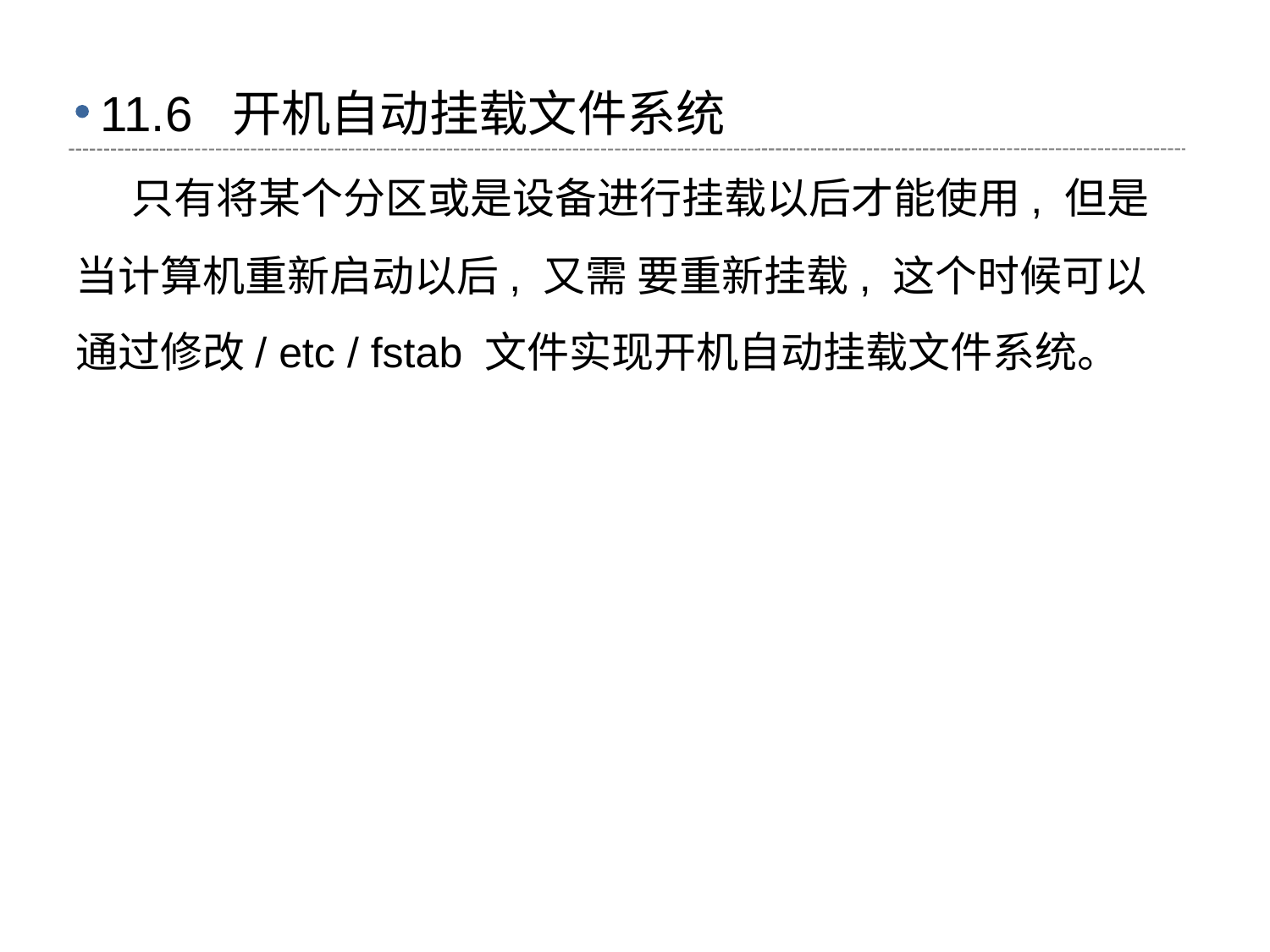

# 11.6  开机自动挂载文件系统
    只有将某个分区或是设备进行挂载以后才能使用, 但是当计算机重新启动以后, 又需 要重新挂载, 这个时候可以通过修改/ etc / fstab 文件实现开机自动挂载文件系统。